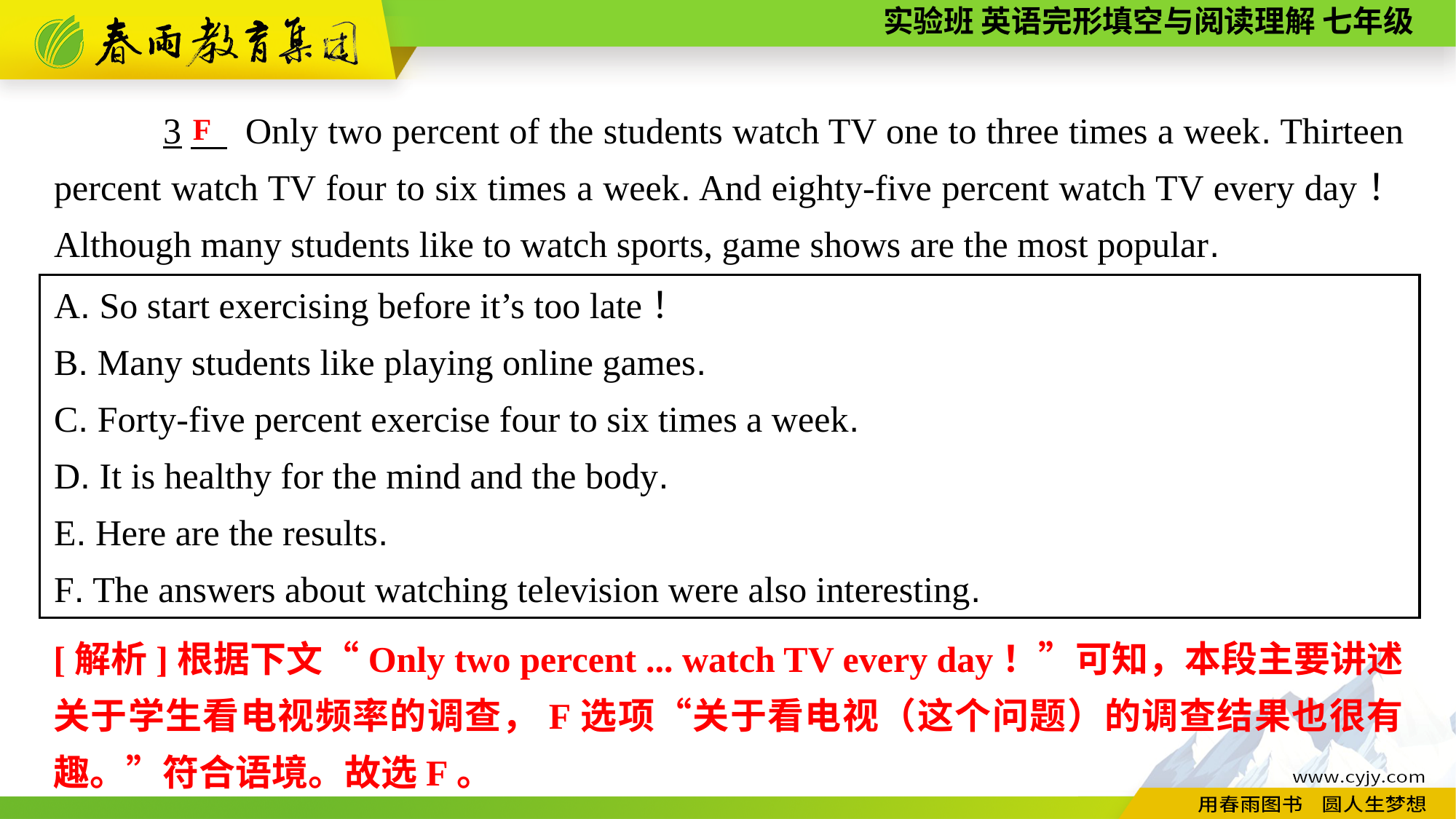

3　 Only two percent of the students watch TV one to three times a week. Thirteen percent watch TV four to six times a week. And eighty-five percent watch TV every day！ Although many students like to watch sports, game shows are the most popular.
F
A. So start exercising before it’s too late！
B. Many students like playing online games.
C. Forty-five percent exercise four to six times a week.
D. It is healthy for the mind and the body.
E. Here are the results.
F. The answers about watching television were also interesting.

[解析]根据下文“Only two percent ... watch TV every day！”可知，本段主要讲述关于学生看电视频率的调查，F选项“关于看电视（这个问题）的调查结果也很有趣。”符合语境。故选F。